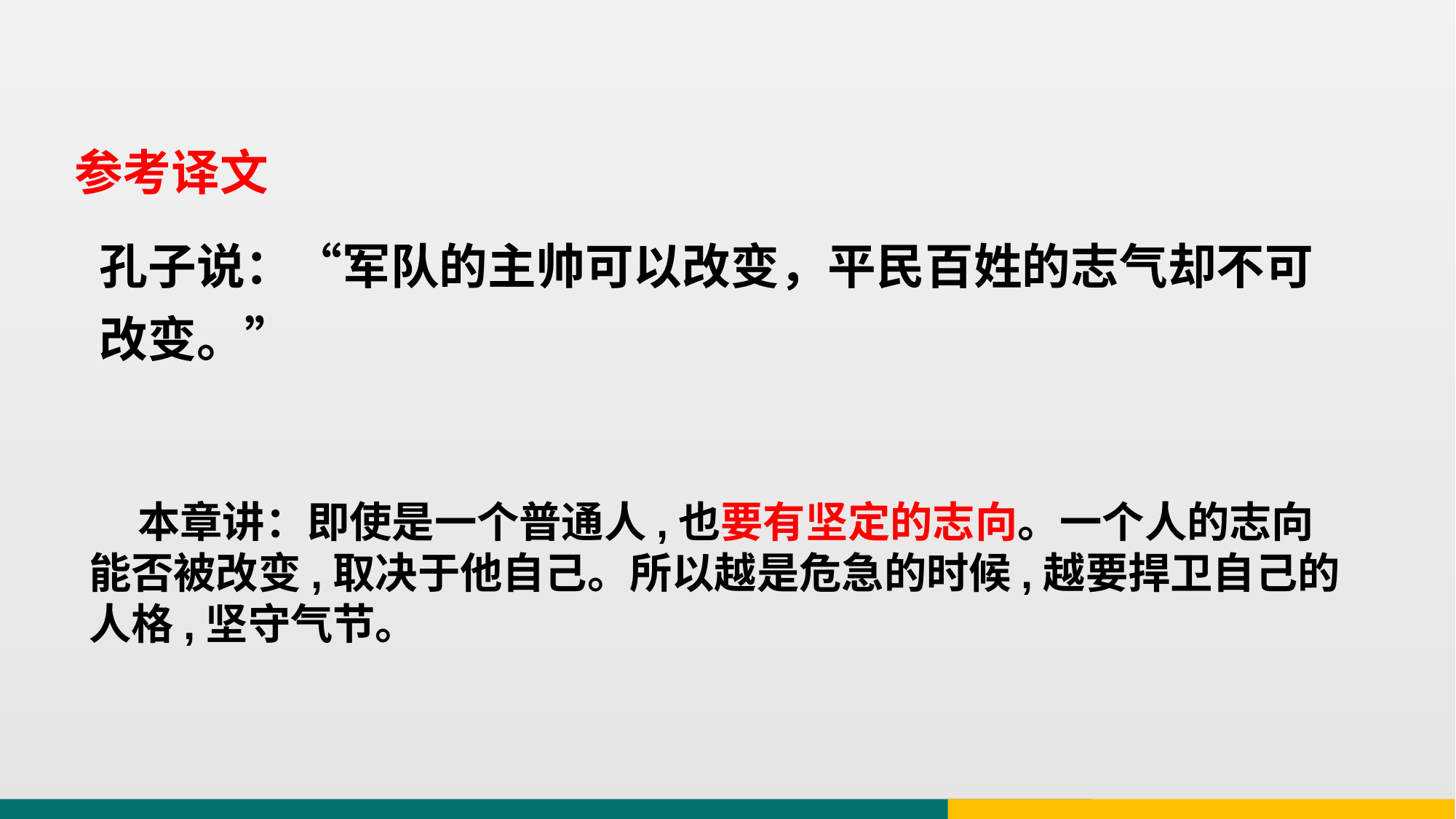

参考译文
孔子说：“军队的主帅可以改变，平民百姓的志气却不可改变。”
    本章讲：即使是一个普通人,也要有坚定的志向。一个人的志向能否被改变,取决于他自己。所以越是危急的时候,越要捍卫自己的人格,坚守气节。